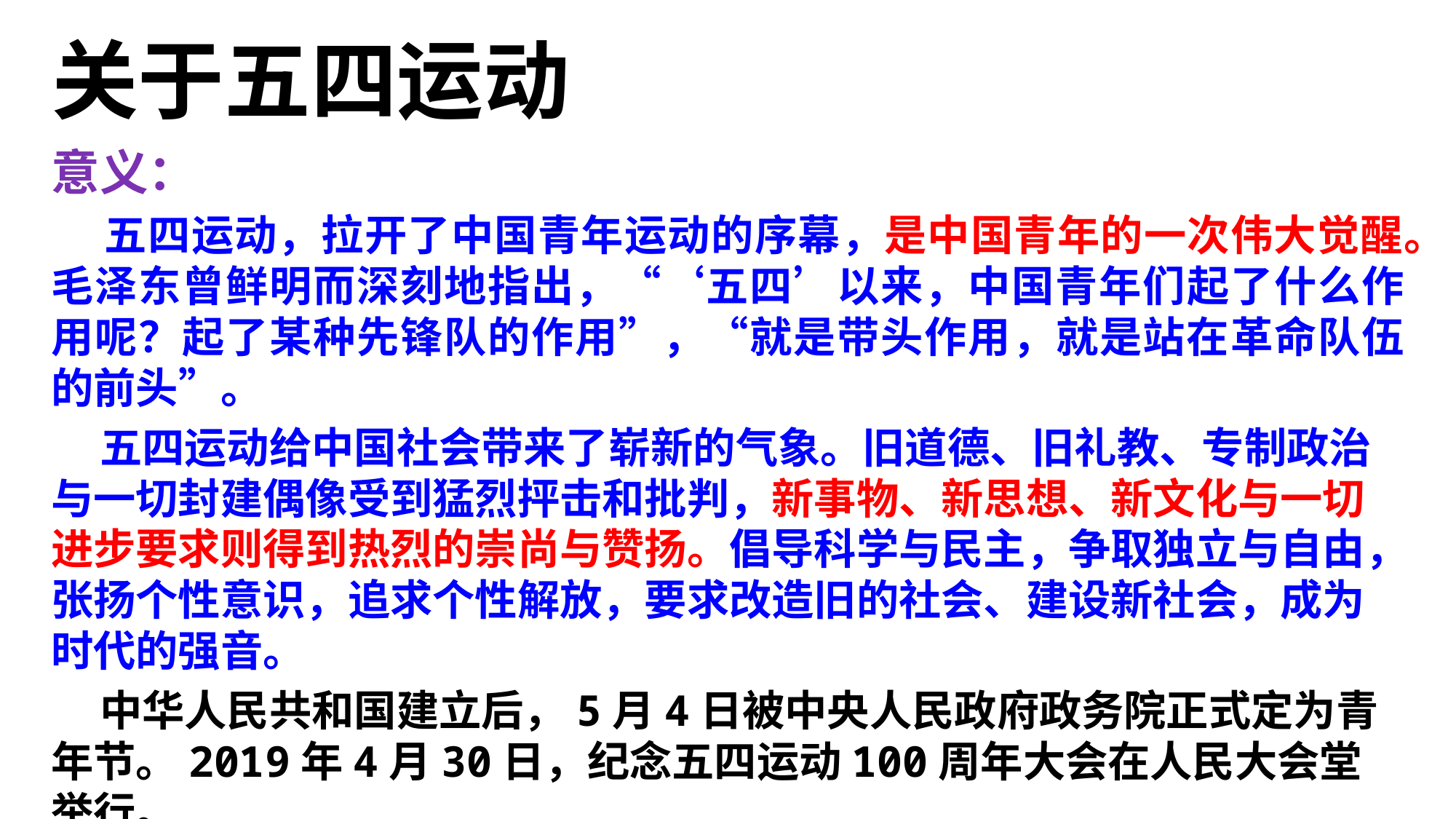

关于五四运动
意义：
    五四运动，拉开了中国青年运动的序幕，是中国青年的一次伟大觉醒。毛泽东曾鲜明而深刻地指出，“‘五四’以来，中国青年们起了什么作用呢？起了某种先锋队的作用”，“就是带头作用，就是站在革命队伍的前头”。
    五四运动给中国社会带来了崭新的气象。旧道德、旧礼教、专制政治与一切封建偶像受到猛烈抨击和批判，新事物、新思想、新文化与一切进步要求则得到热烈的崇尚与赞扬。倡导科学与民主，争取独立与自由，张扬个性意识，追求个性解放，要求改造旧的社会、建设新社会，成为时代的强音。
    中华人民共和国建立后，5月4日被中央人民政府政务院正式定为青年节。2019年4月30日，纪念五四运动100周年大会在人民大会堂举行。